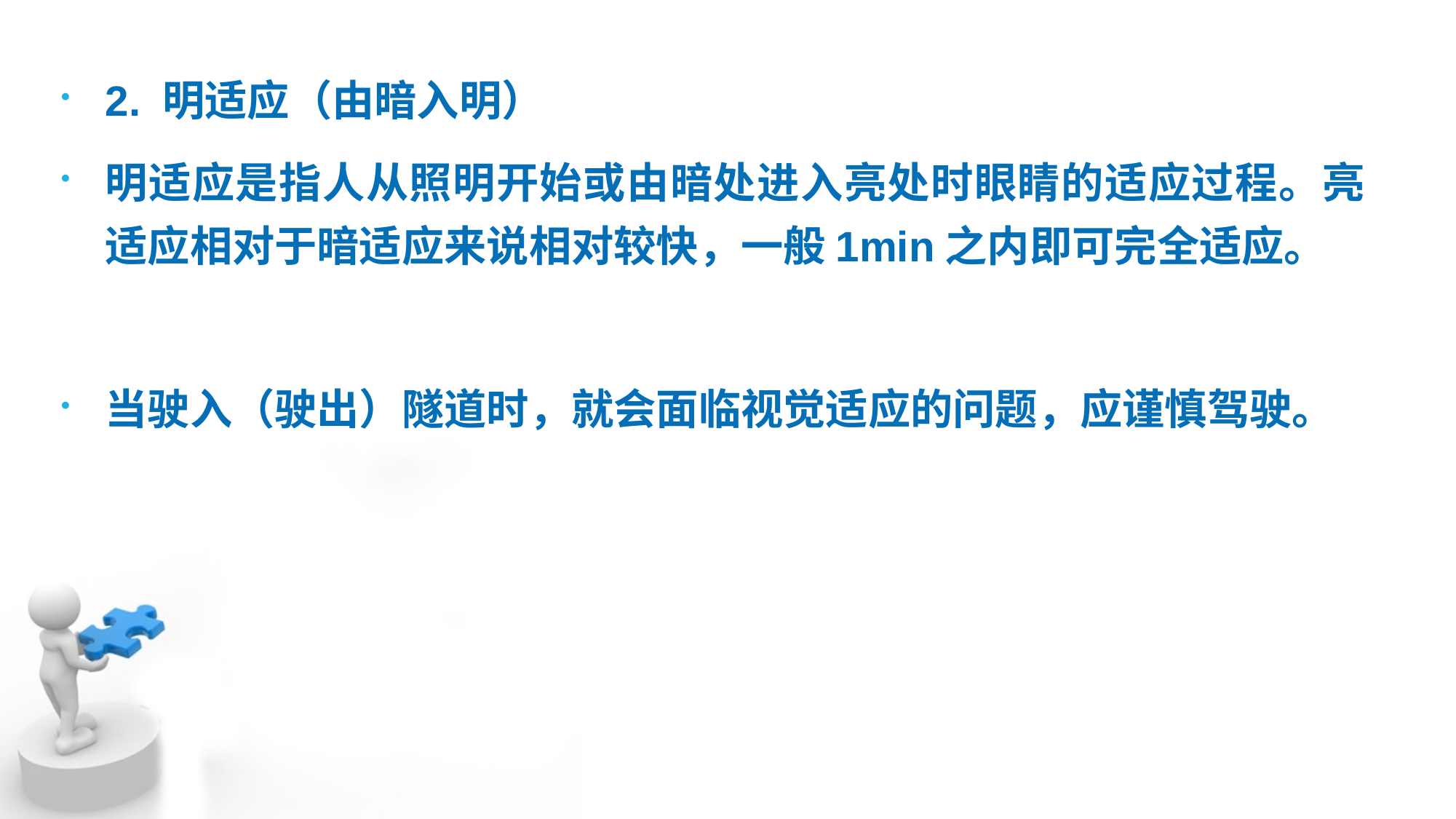

2. 明适应（由暗入明）
明适应是指人从照明开始或由暗处进入亮处时眼睛的适应过程。亮适应相对于暗适应来说相对较快，一般1min之内即可完全适应。

当驶入（驶出）隧道时，就会面临视觉适应的问题，应谨慎驾驶。